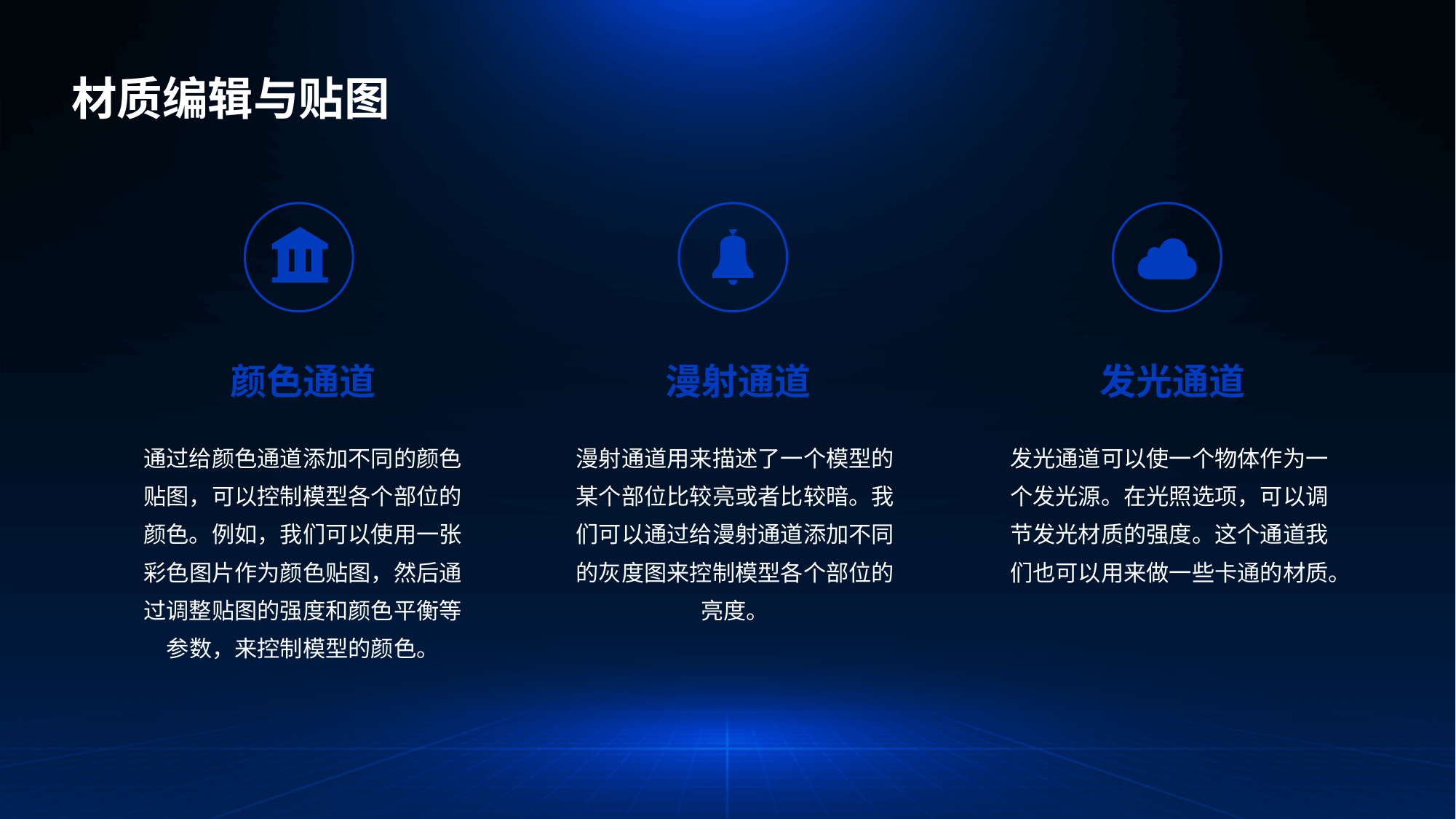

材质编辑与贴图

颜色通道
漫射通道
发光通道
通过给颜色通道添加不同的颜色贴图，可以控制模型各个部位的颜色。例如，我们可以使用一张彩色图片作为颜色贴图，然后通过调整贴图的强度和颜色平衡等参数，来控制模型的颜色。
漫射通道用来描述了一个模型的某个部位比较亮或者比较暗。我们可以通过给漫射通道添加不同的灰度图来控制模型各个部位的亮度。
发光通道可以使一个物体作为一个发光源。在光照选项，可以调节发光材质的强度。这个通道我们也可以用来做一些卡通的材质。